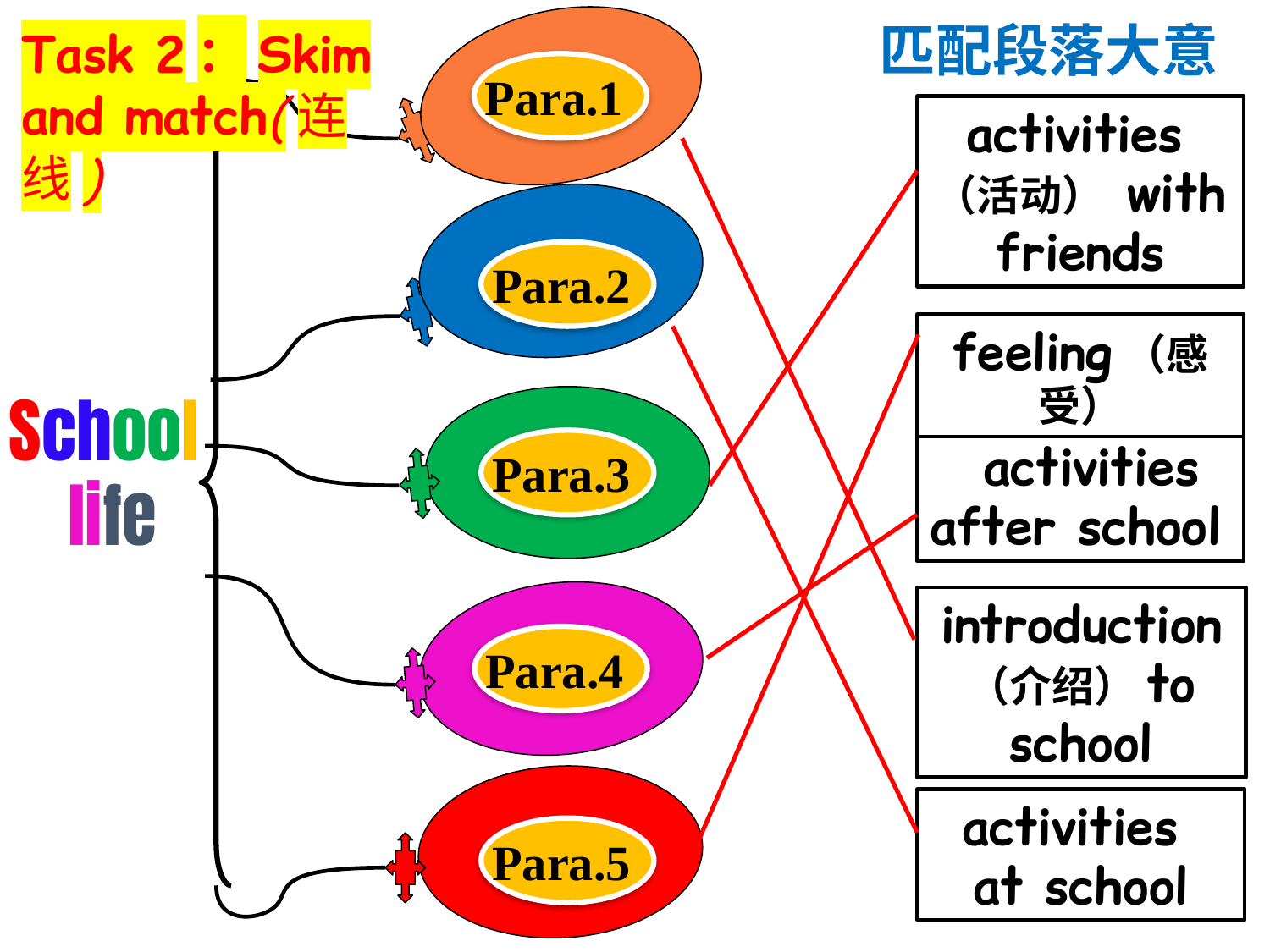

匹配段落大意

Task 2：Skim and match(连线)
Para.1

activities（活动） with friends

Para.2

feeling（感受）

School
life

Para.3
 activities
after school

introduction （介绍）to school
Para.4

activities
at school
Para.5